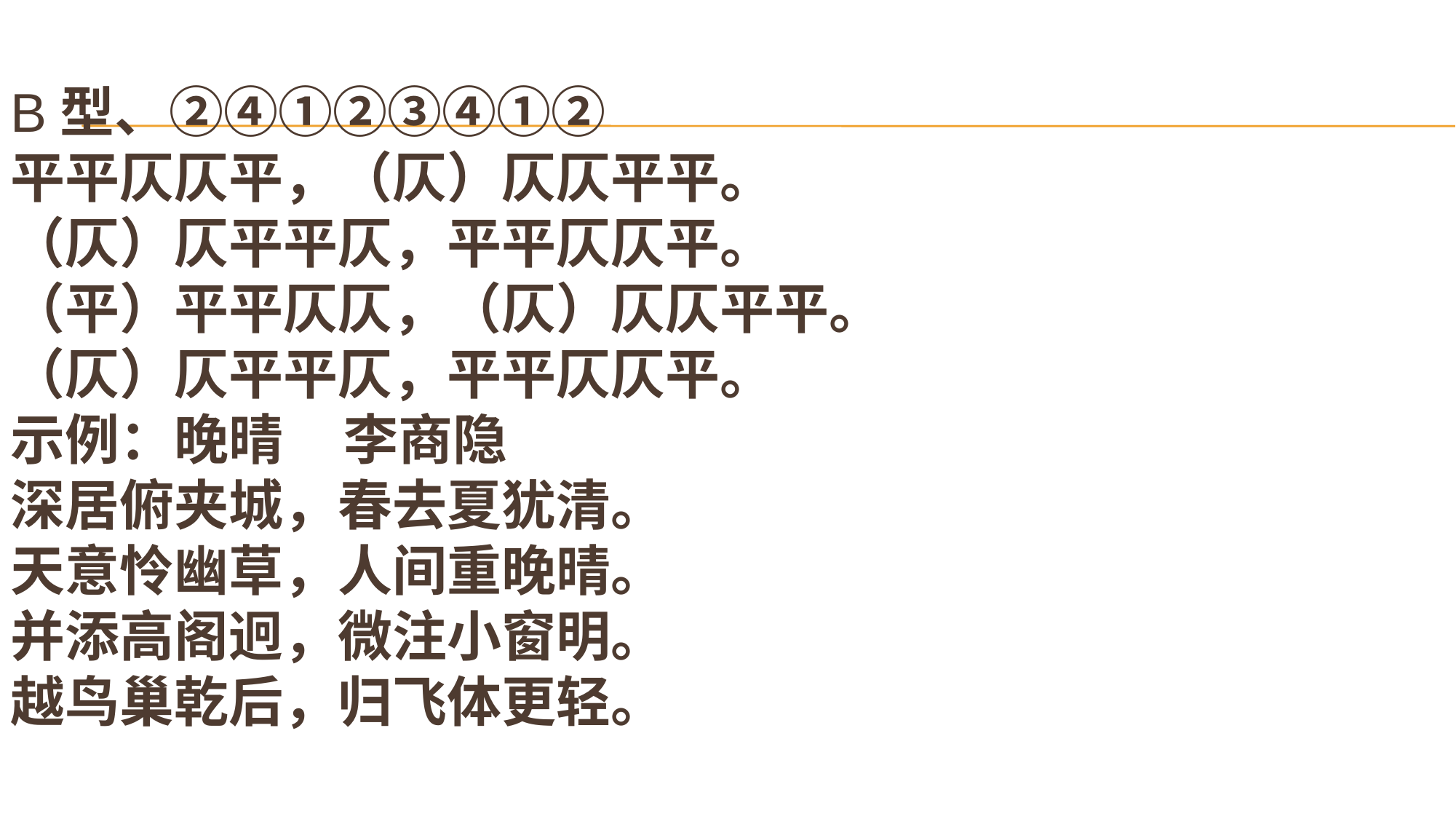

# B型、②④①②③④①② 平平仄仄平，（仄）仄仄平平。 （仄）仄平平仄，平平仄仄平。 （平）平平仄仄，（仄）仄仄平平。 （仄）仄平平仄，平平仄仄平。 示例：晚晴    李商隐 深居俯夹城，春去夏犹清。 天意怜幽草，人间重晚晴。 并添高阁迥，微注小窗明。 越鸟巢乾后，归飞体更轻。